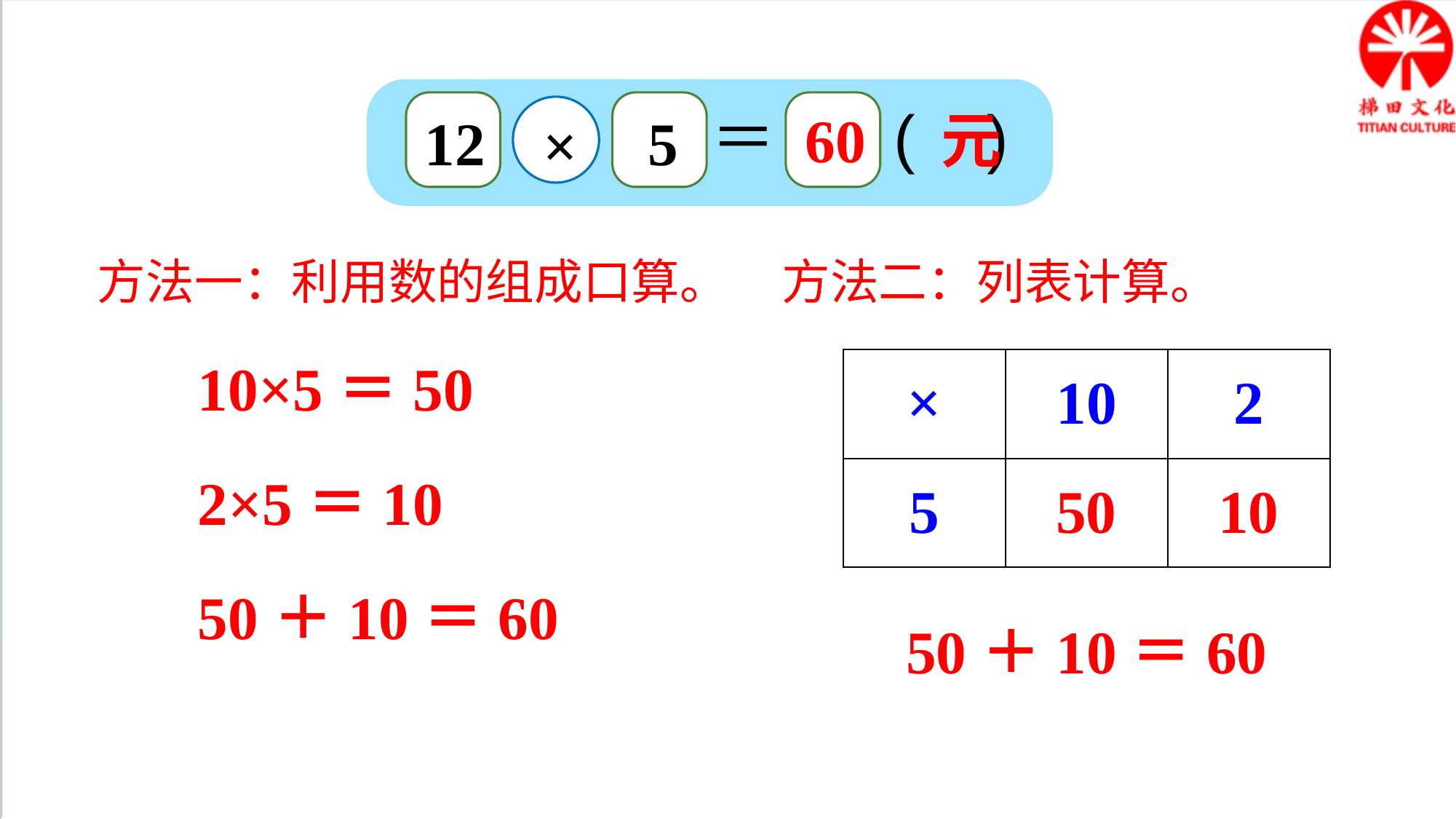

＝       (    )

60    元
12
5
×
方法一：利用数的组成口算。
方法二：列表计算。
10×5＝50
| × | 10 | 2 |
| --- | --- | --- |
| 5 |  |  |
2×5＝10
50
10
50＋10＝60
50＋10＝60